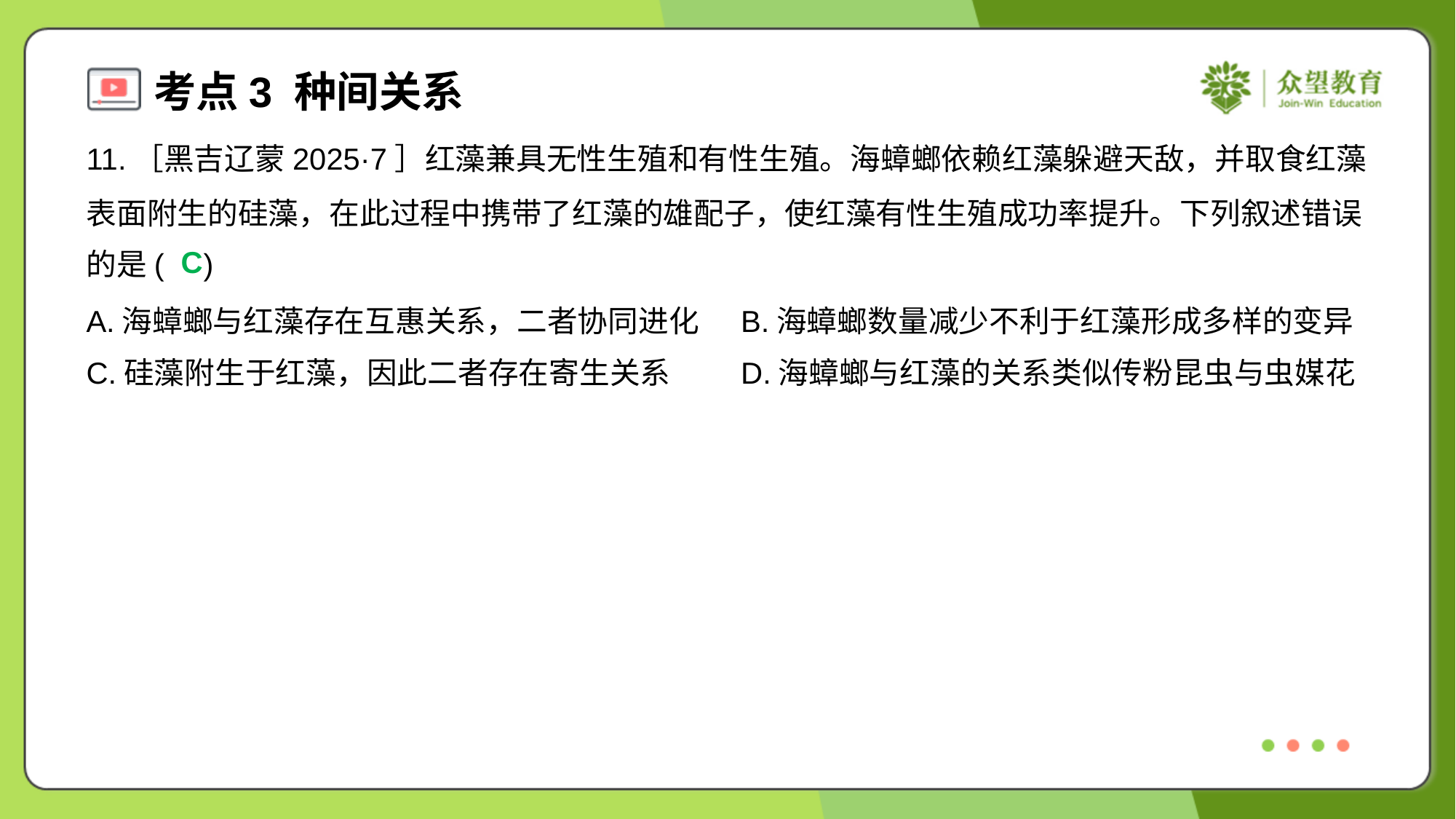

11.［黑吉辽蒙2025·7］红藻兼具无性生殖和有性生殖。海蟑螂依赖红藻躲避天敌，并取食红藻
表面附生的硅藻，在此过程中携带了红藻的雄配子，使红藻有性生殖成功率提升。下列叙述错误
的是(     )
C
A.海蟑螂与红藻存在互惠关系，二者协同进化	B.海蟑螂数量减少不利于红藻形成多样的变异
C.硅藻附生于红藻，因此二者存在寄生关系	D.海蟑螂与红藻的关系类似传粉昆虫与虫媒花